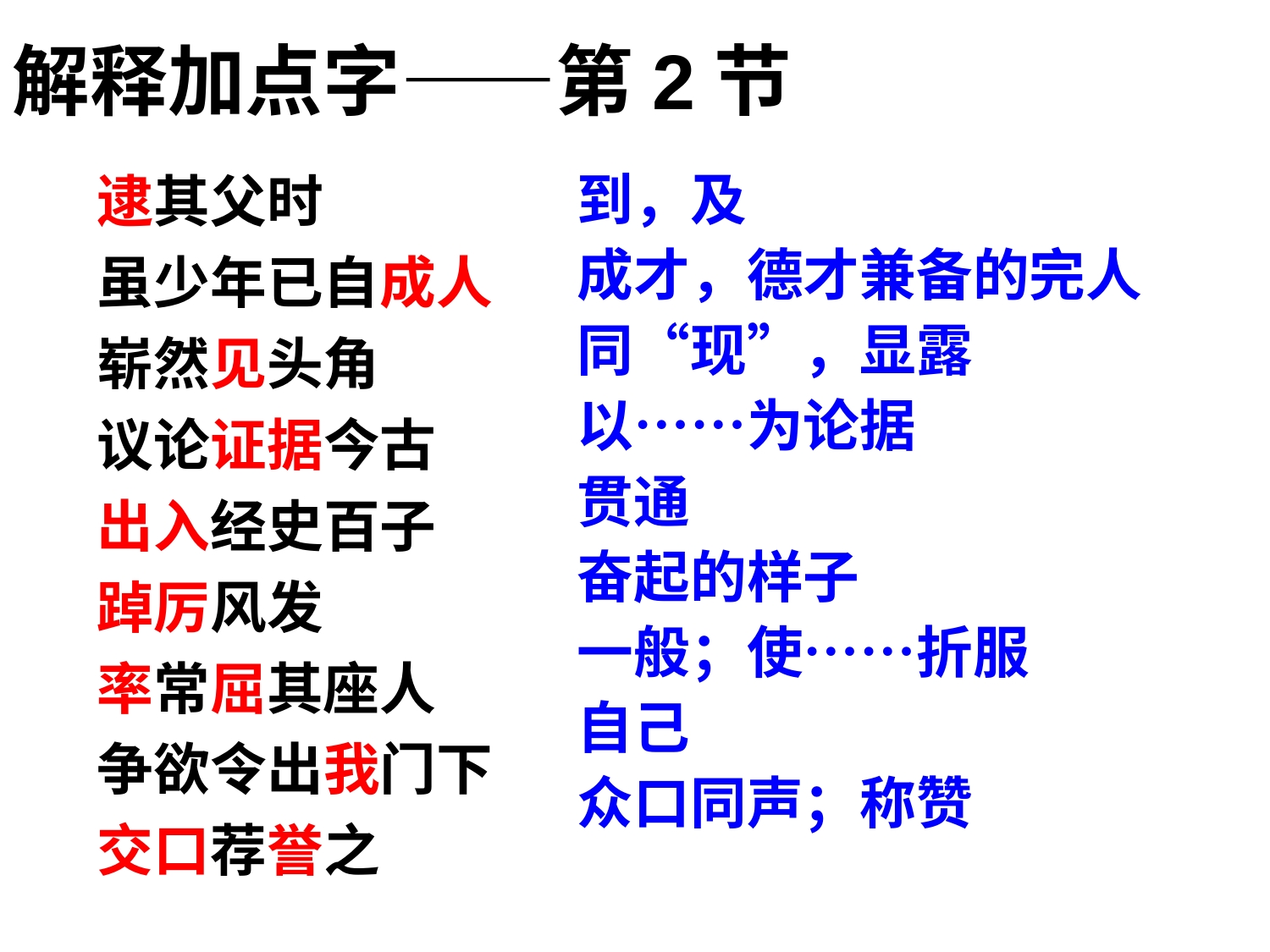

解释加点字——第2节
逮其父时
虽少年已自成人
崭然见头角
议论证据今古
出入经史百子
踔厉风发
率常屈其座人
争欲令出我门下
交口荐誉之
到，及
成才，德才兼备的完人
同“现”，显露
以……为论据
贯通
奋起的样子
一般；使……折服
自己
众口同声；称赞